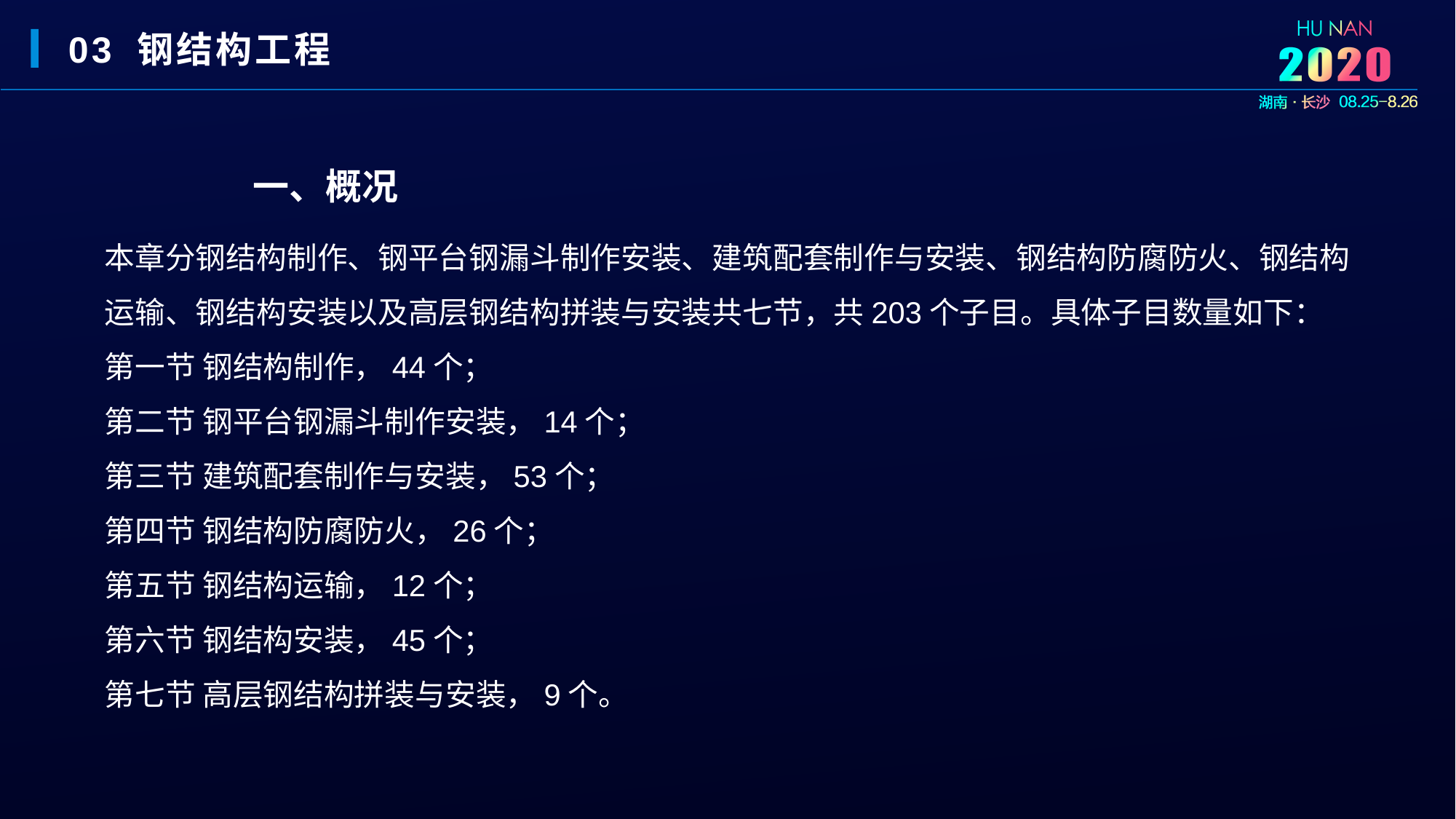

03 钢结构工程
一、概况
本章分钢结构制作、钢平台钢漏斗制作安装、建筑配套制作与安装、钢结构防腐防火、钢结构运输、钢结构安装以及高层钢结构拼装与安装共七节，共203个子目。具体子目数量如下：
第一节 钢结构制作，44个；
第二节 钢平台钢漏斗制作安装，14个；
第三节 建筑配套制作与安装，53个；
第四节 钢结构防腐防火，26个；
第五节 钢结构运输，12个；
第六节 钢结构安装，45个；
第七节 高层钢结构拼装与安装，9个。